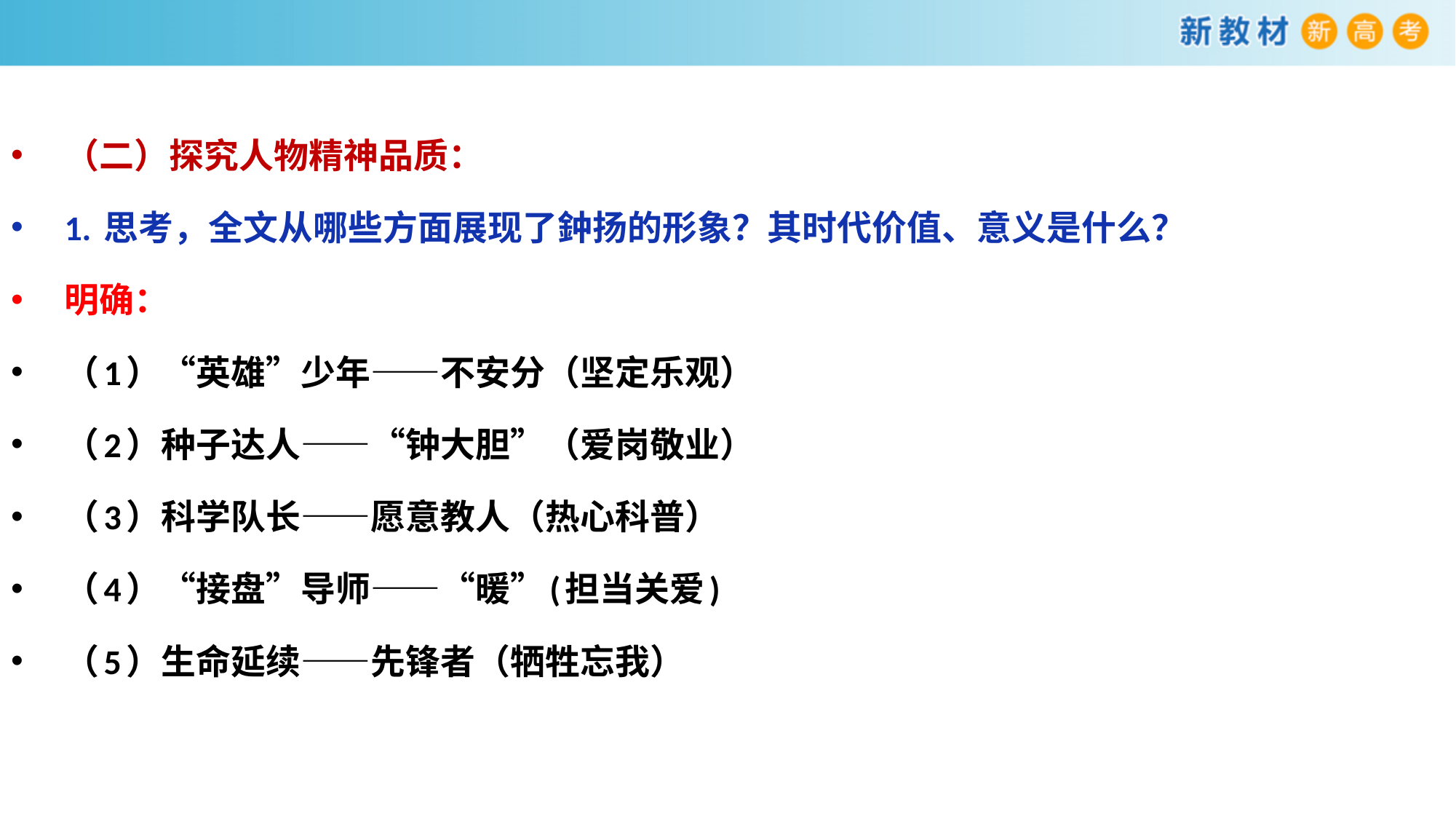

（二）探究人物精神品质：
1. 思考，全文从哪些方面展现了鈡扬的形象？其时代价值、意义是什么？
明确：
（1）“英雄”少年——不安分（坚定乐观）
（2）种子达人——“钟大胆”（爱岗敬业）
（3）科学队长——愿意教人（热心科普）
（4）“接盘”导师——“暖”(担当关爱)
（5）生命延续——先锋者（牺牲忘我）